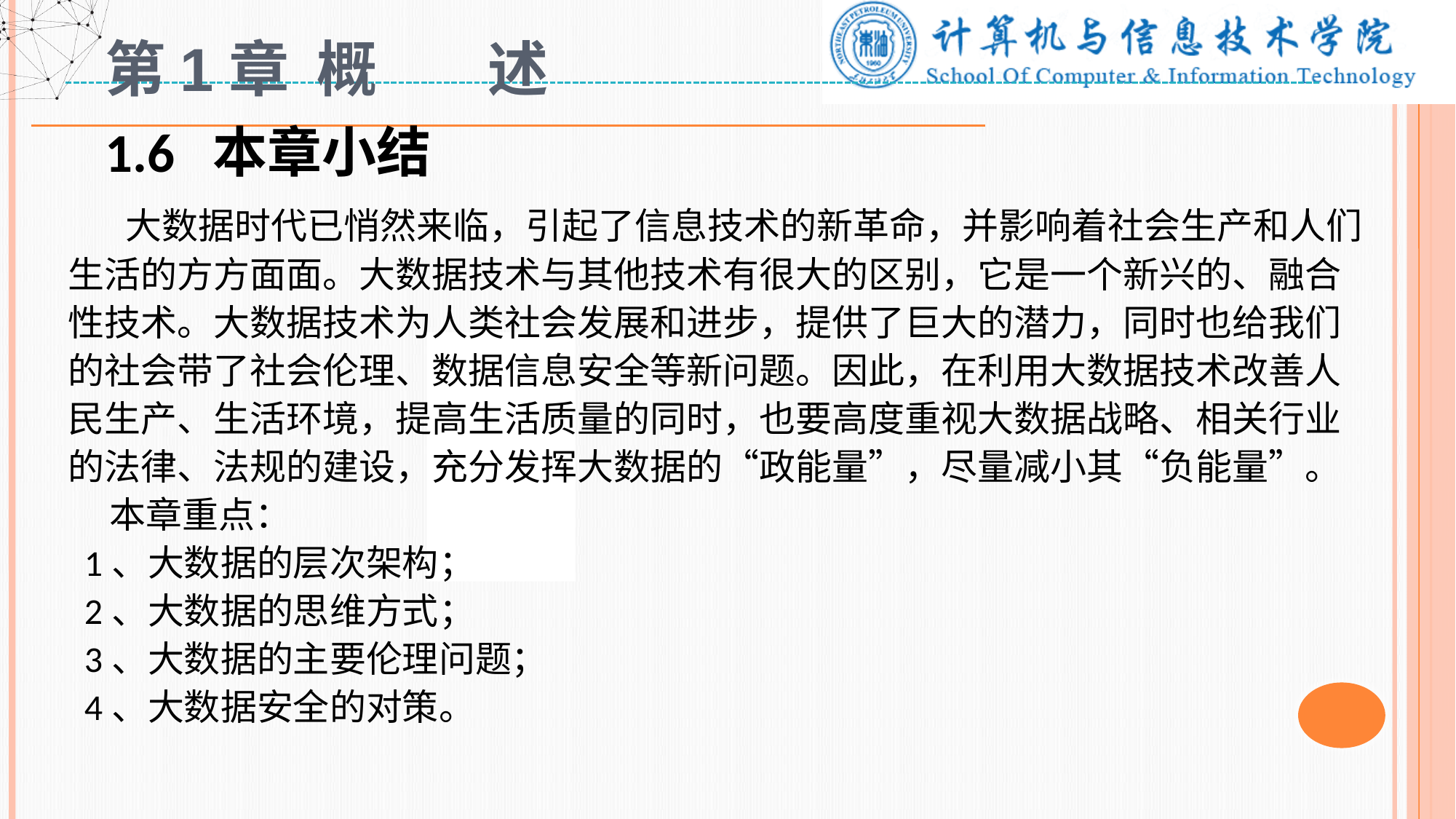

# 第1章  概        述
1.6  本章小结
     大数据时代已悄然来临，引起了信息技术的新革命，并影响着社会生产和人们生活的方方面面。大数据技术与其他技术有很大的区别，它是一个新兴的、融合性技术。大数据技术为人类社会发展和进步，提供了巨大的潜力，同时也给我们的社会带了社会伦理、数据信息安全等新问题。因此，在利用大数据技术改善人民生产、生活环境，提高生活质量的同时，也要高度重视大数据战略、相关行业的法律、法规的建设，充分发挥大数据的“政能量”，尽量减小其“负能量”。
    本章重点：
  1、大数据的层次架构；
  2、大数据的思维方式；
  3、大数据的主要伦理问题；
  4、大数据安全的对策。